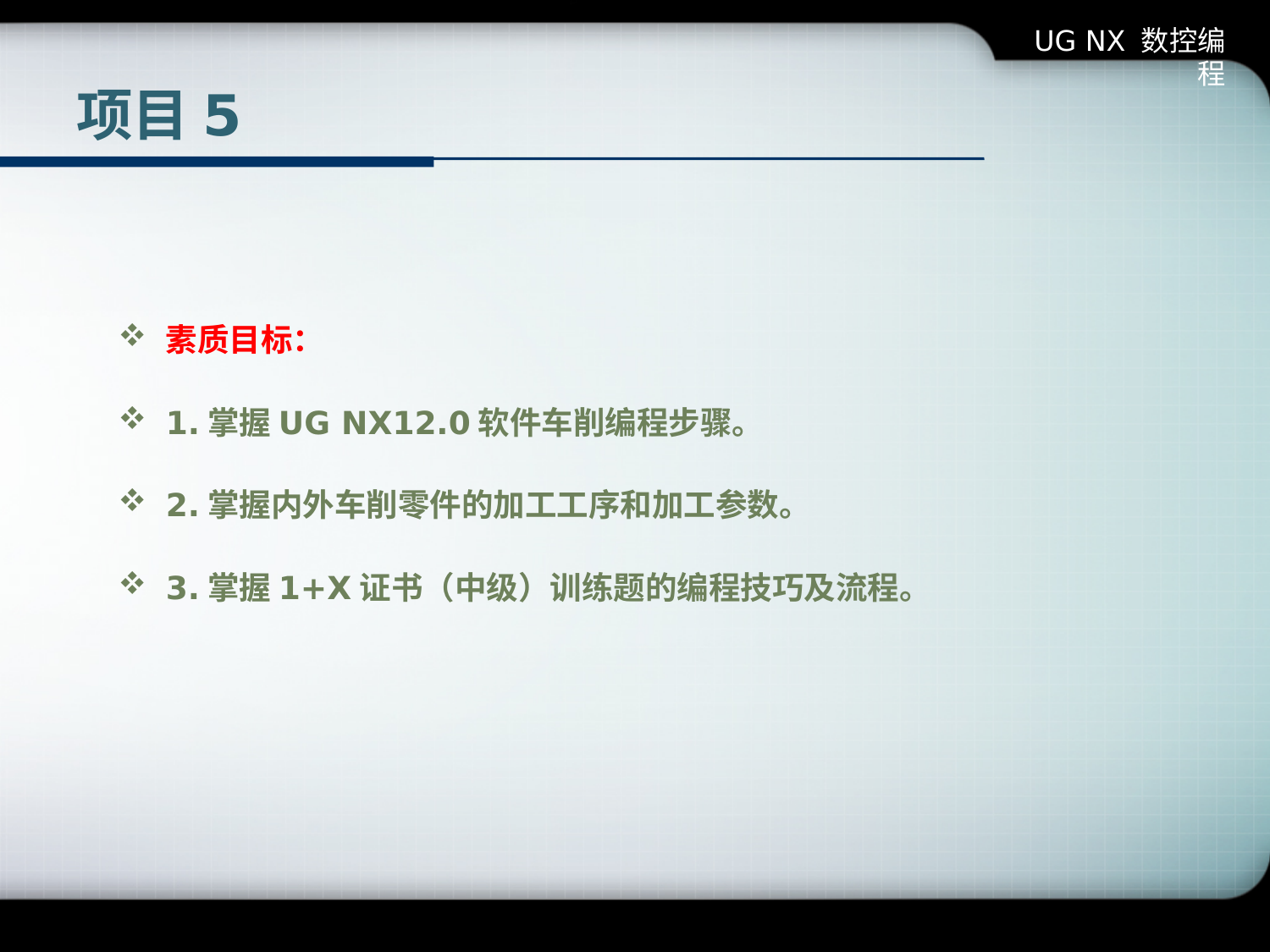

UG NX 数控编程
# 项目5

素质目标：
1.掌握UG NX12.0软件车削编程步骤。
2.掌握内外车削零件的加工工序和加工参数。
3.掌握1+X证书（中级）训练题的编程技巧及流程。